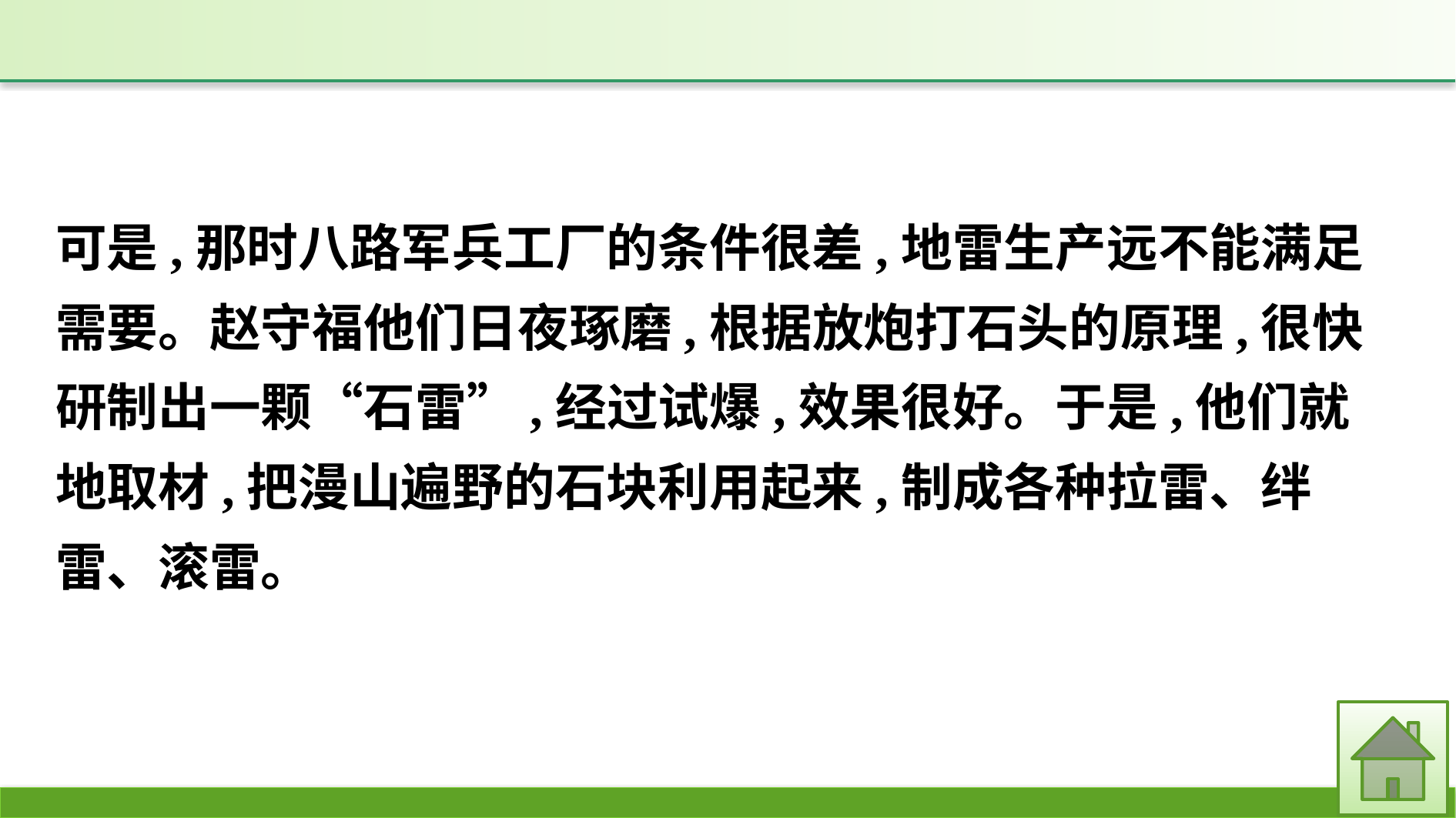

可是,那时八路军兵工厂的条件很差,地雷生产远不能满足需要。赵守福他们日夜琢磨,根据放炮打石头的原理,很快研制出一颗“石雷”,经过试爆,效果很好。于是,他们就地取材,把漫山遍野的石块利用起来,制成各种拉雷、绊雷、滚雷。